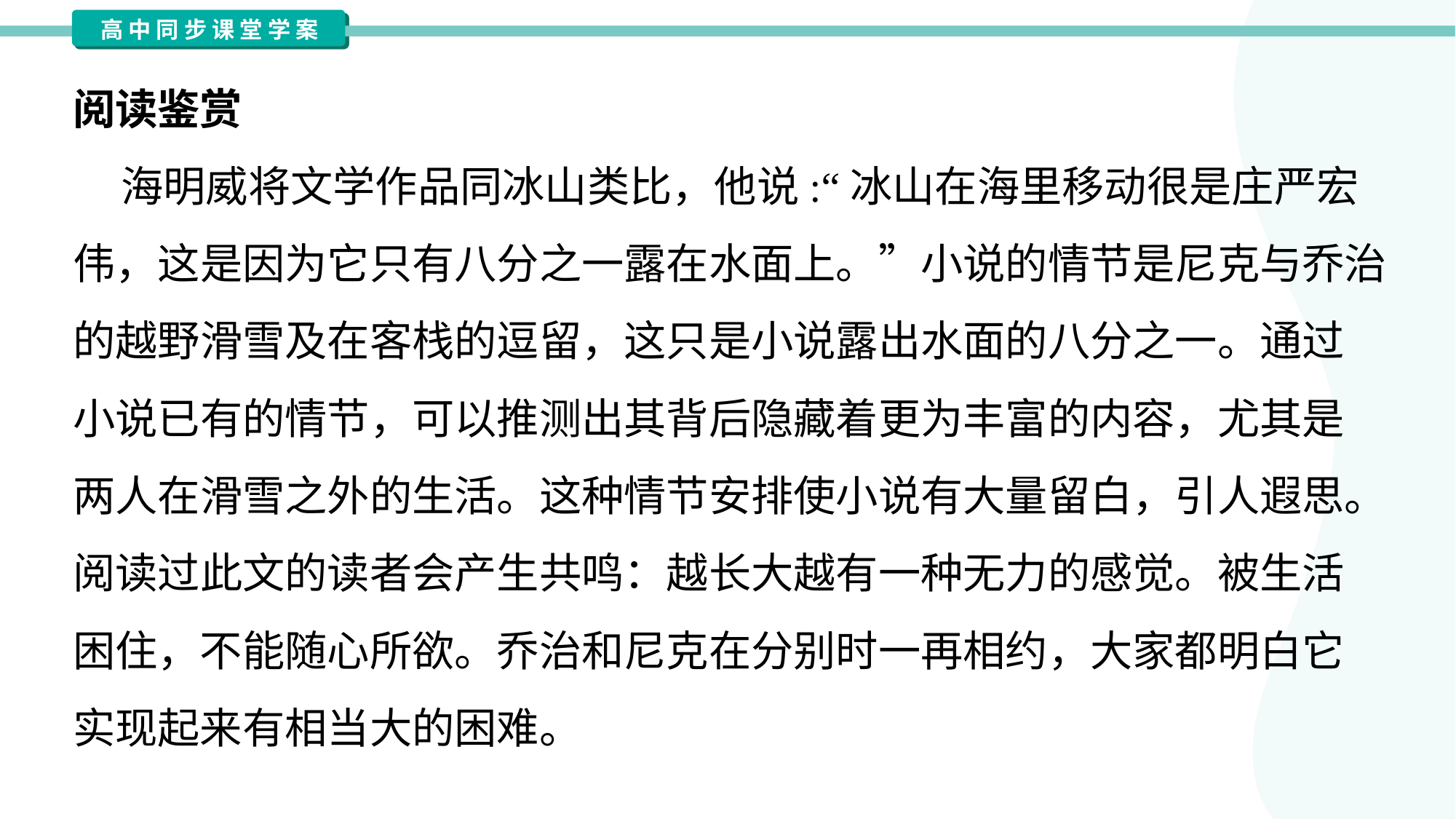

阅读鉴赏
    海明威将文学作品同冰山类比，他说:“冰山在海里移动很是庄严宏
伟，这是因为它只有八分之一露在水面上。”小说的情节是尼克与乔治
的越野滑雪及在客栈的逗留，这只是小说露出水面的八分之一。通过
小说已有的情节，可以推测出其背后隐藏着更为丰富的内容，尤其是
两人在滑雪之外的生活。这种情节安排使小说有大量留白，引人遐思。
阅读过此文的读者会产生共鸣：越长大越有一种无力的感觉。被生活
困住，不能随心所欲。乔治和尼克在分别时一再相约，大家都明白它
实现起来有相当大的困难。